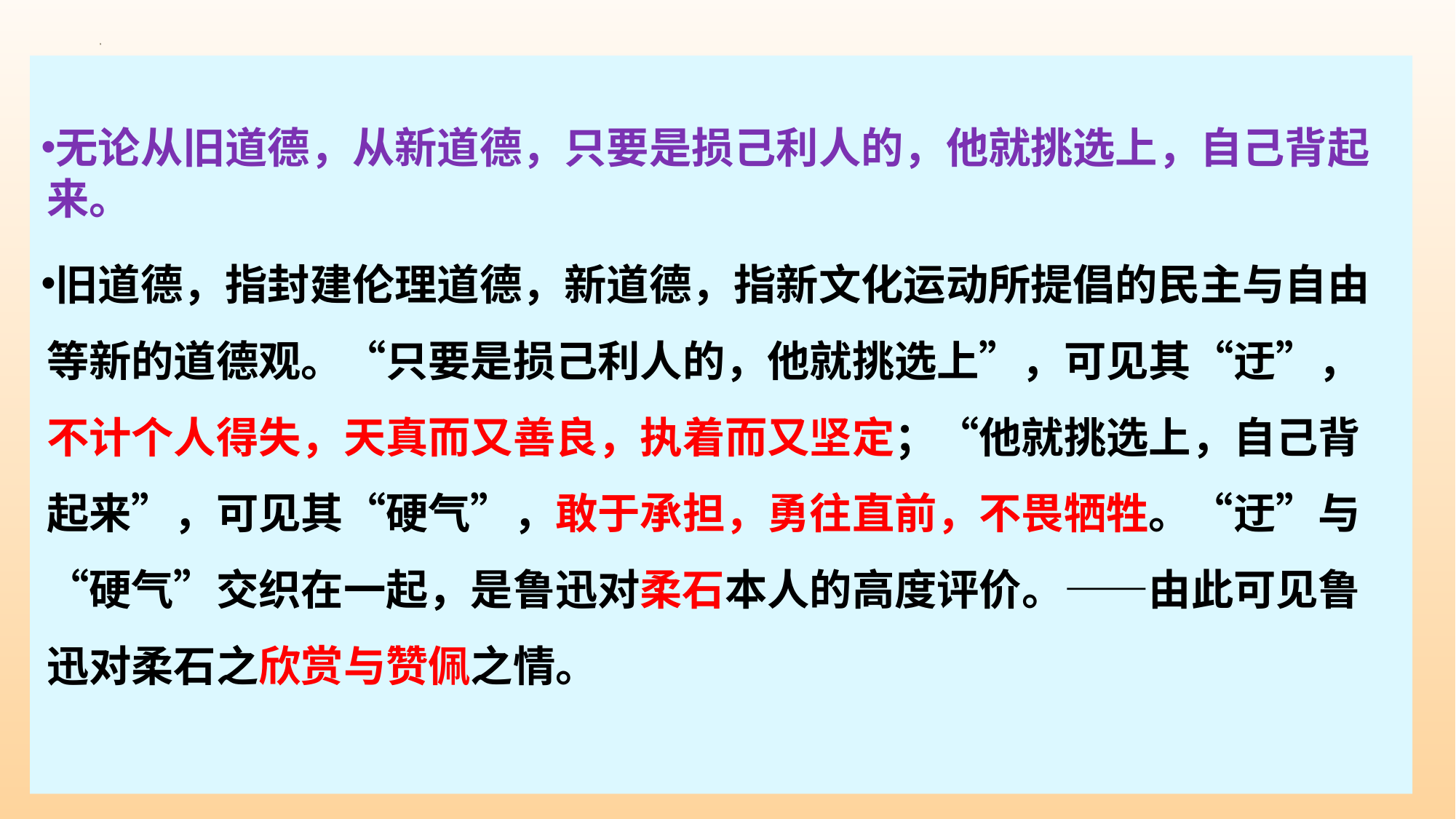

无论从旧道德，从新道德，只要是损己利人的，他就挑选上，自己背起来。
旧道德，指封建伦理道德，新道德，指新文化运动所提倡的民主与自由等新的道德观。“只要是损己利人的，他就挑选上”，可见其“迂”，不计个人得失，天真而又善良，执着而又坚定；“他就挑选上，自己背起来”，可见其“硬气”，敢于承担，勇往直前，不畏牺牲。“迂”与“硬气”交织在一起，是鲁迅对柔石本人的高度评价。——由此可见鲁迅对柔石之欣赏与赞佩之情。